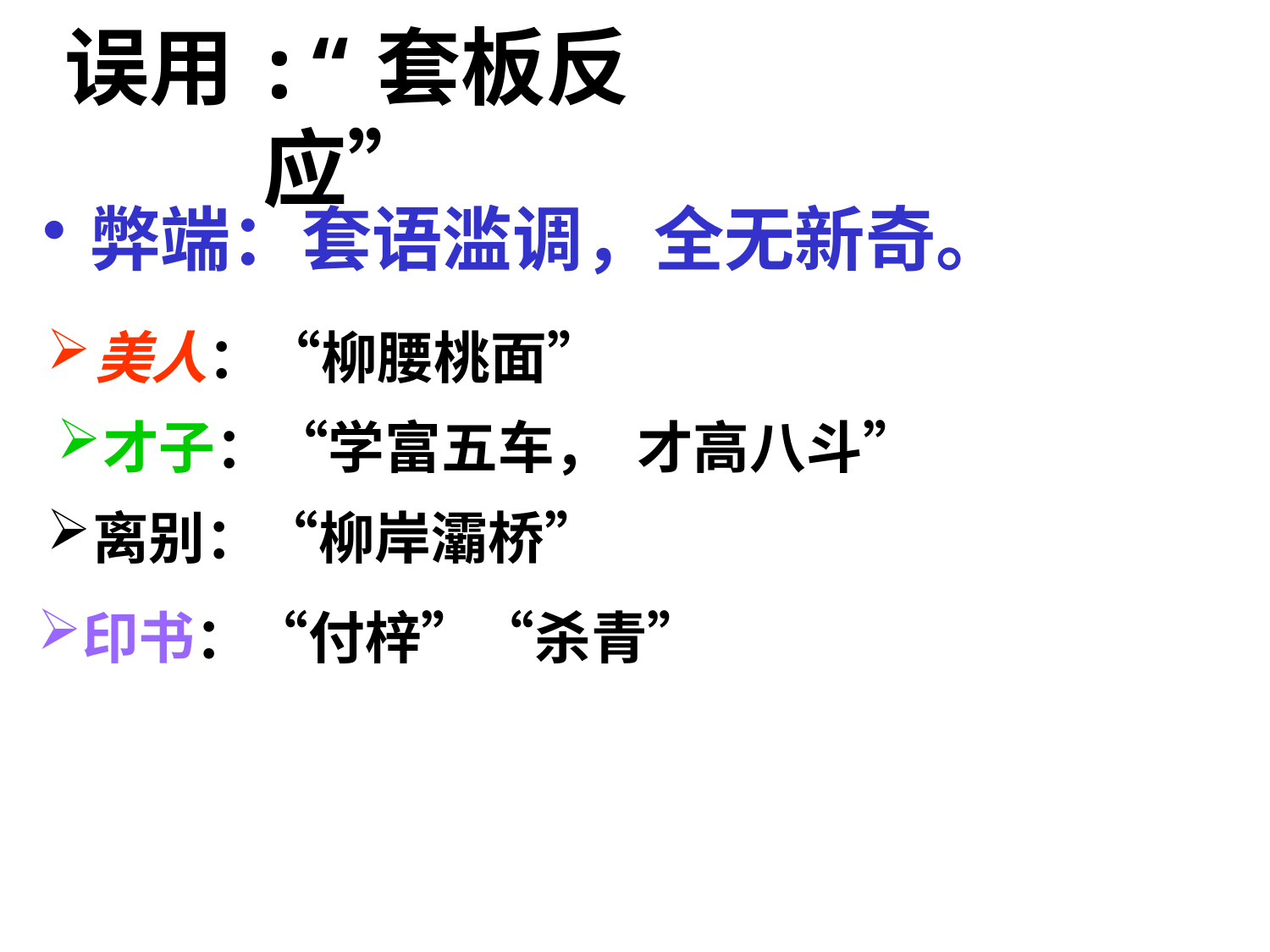

# 误用:“套板反应”
弊端：套语滥调，全无新奇。
美人：“柳腰桃面”
才子：“学富五车，  才高八斗”
离别：“柳岸灞桥”
印书：“付梓”“杀青”